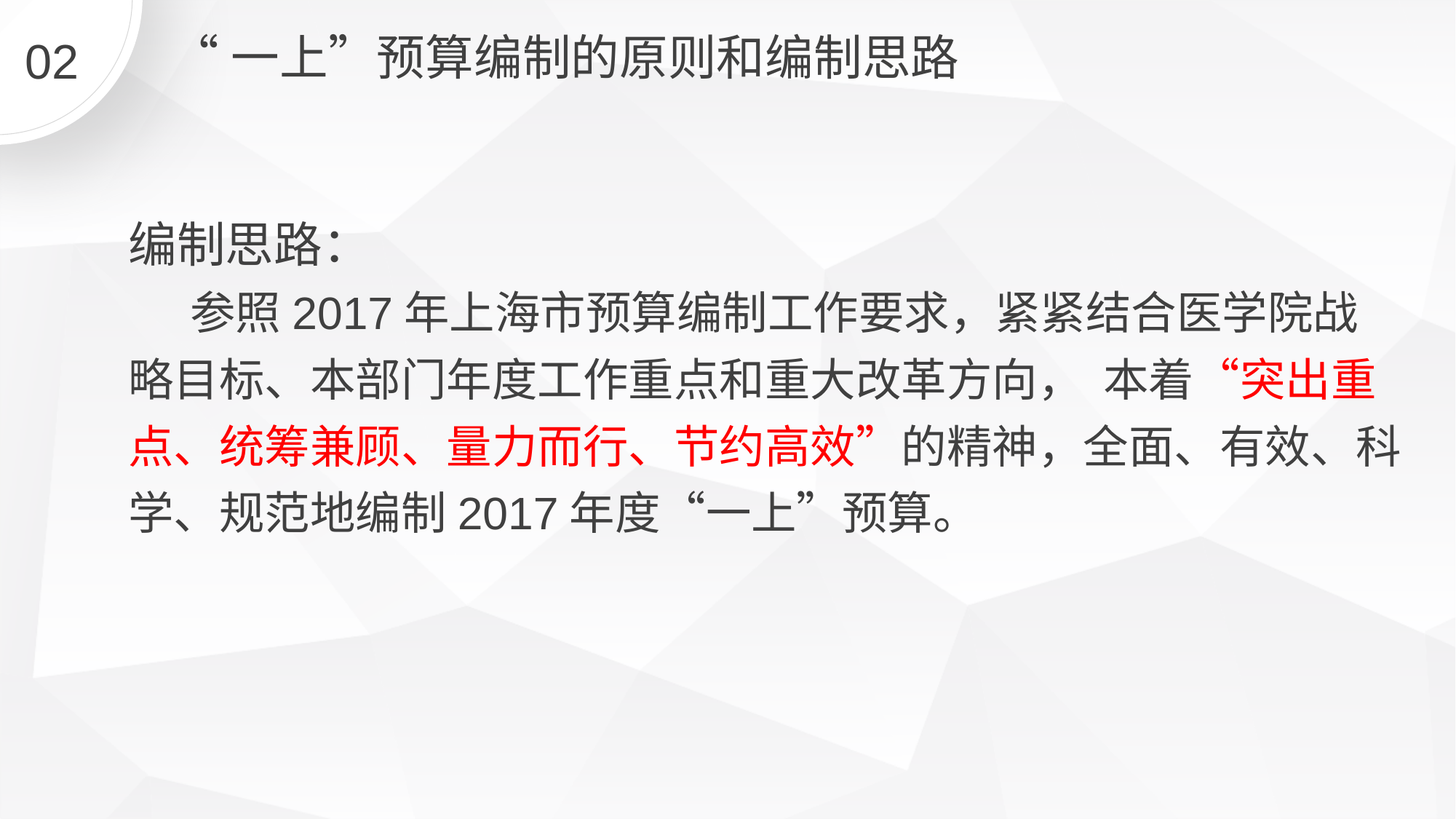

“一上”预算编制的原则和编制思路
02
编制思路：
     参照2017年上海市预算编制工作要求，紧紧结合医学院战略目标、本部门年度工作重点和重大改革方向，  本着“突出重点、统筹兼顾、量力而行、节约高效”的精神，全面、有效、科学、规范地编制2017年度“一上”预算。